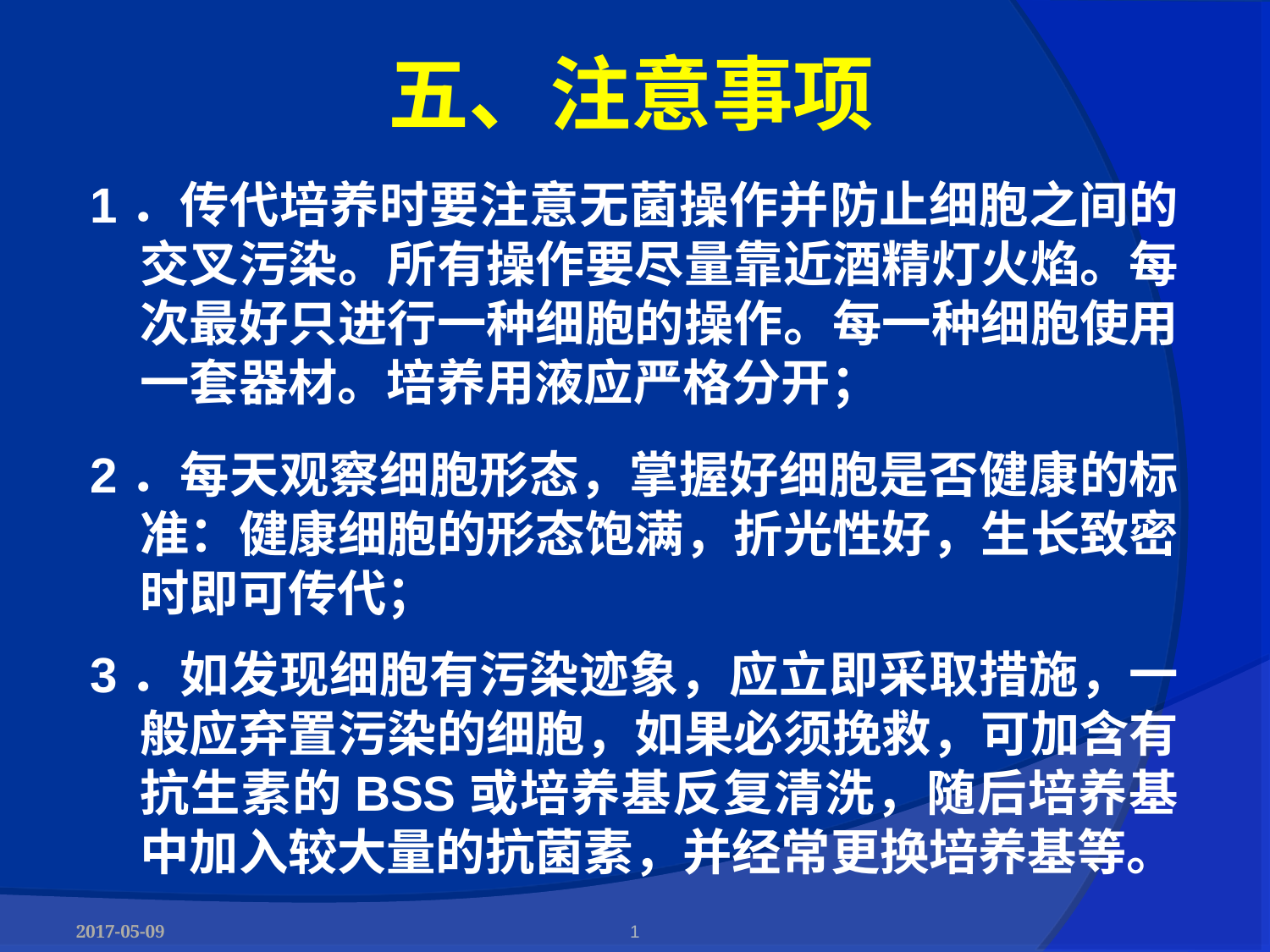

五、注意事项
1．传代培养时要注意无菌操作并防止细胞之间的交叉污染。所有操作要尽量靠近酒精灯火焰。每次最好只进行一种细胞的操作。每一种细胞使用一套器材。培养用液应严格分开；
2．每天观察细胞形态，掌握好细胞是否健康的标准：健康细胞的形态饱满，折光性好，生长致密时即可传代；
3．如发现细胞有污染迹象，应立即采取措施，一般应弃置污染的细胞，如果必须挽救，可加含有抗生素的BSS或培养基反复清洗，随后培养基中加入较大量的抗菌素，并经常更换培养基等。
2017-05-09
1